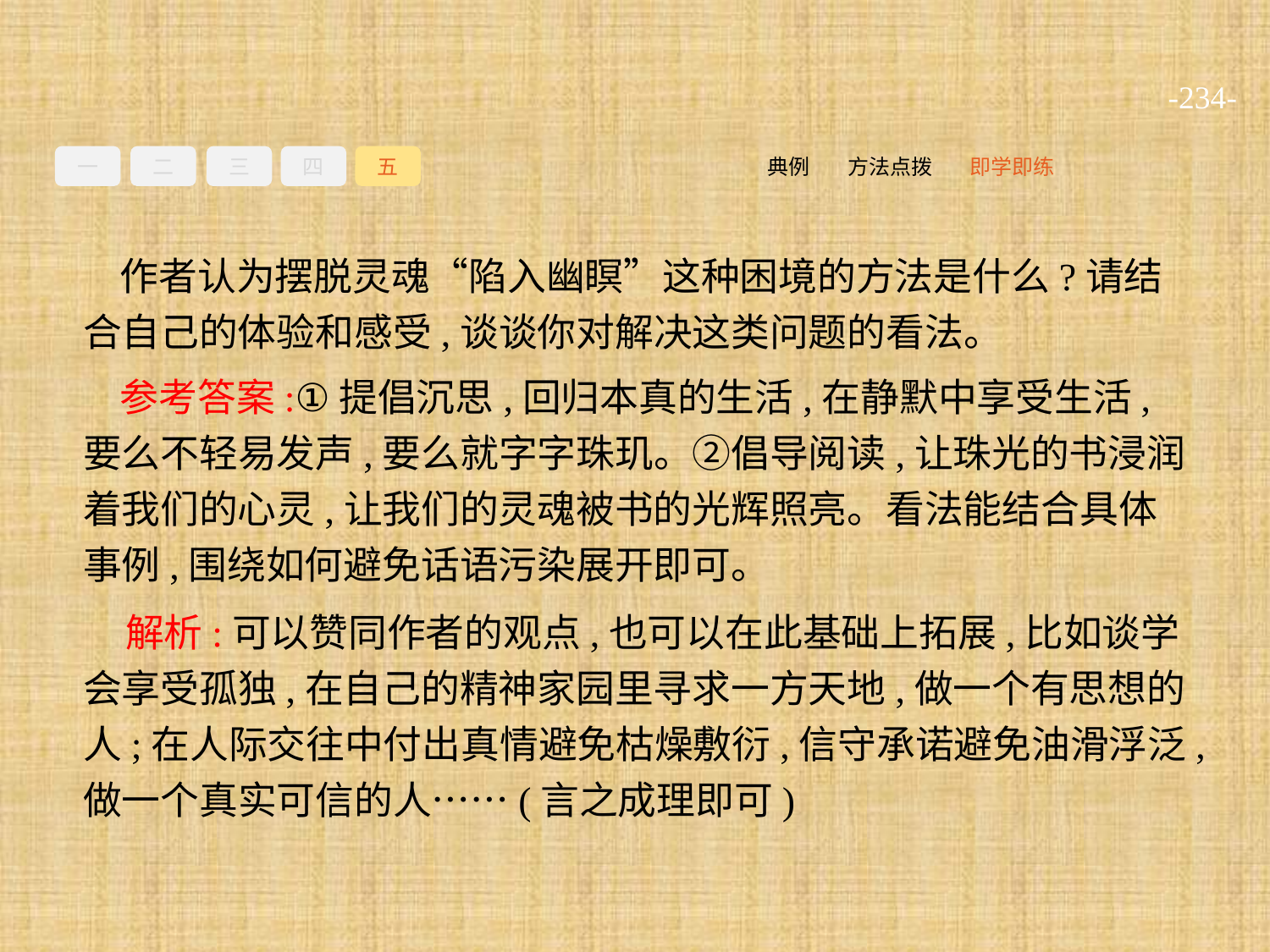

-234-
一
二
三
四
五
即学即练
方法点拨
典例
作者认为摆脱灵魂“陷入幽瞑”这种困境的方法是什么?请结合自己的体验和感受,谈谈你对解决这类问题的看法。
参考答案:①提倡沉思,回归本真的生活,在静默中享受生活,要么不轻易发声,要么就字字珠玑。②倡导阅读,让珠光的书浸润着我们的心灵,让我们的灵魂被书的光辉照亮。看法能结合具体事例,围绕如何避免话语污染展开即可。
解析:可以赞同作者的观点,也可以在此基础上拓展,比如谈学会享受孤独,在自己的精神家园里寻求一方天地,做一个有思想的人;在人际交往中付出真情避免枯燥敷衍,信守承诺避免油滑浮泛,做一个真实可信的人……(言之成理即可)